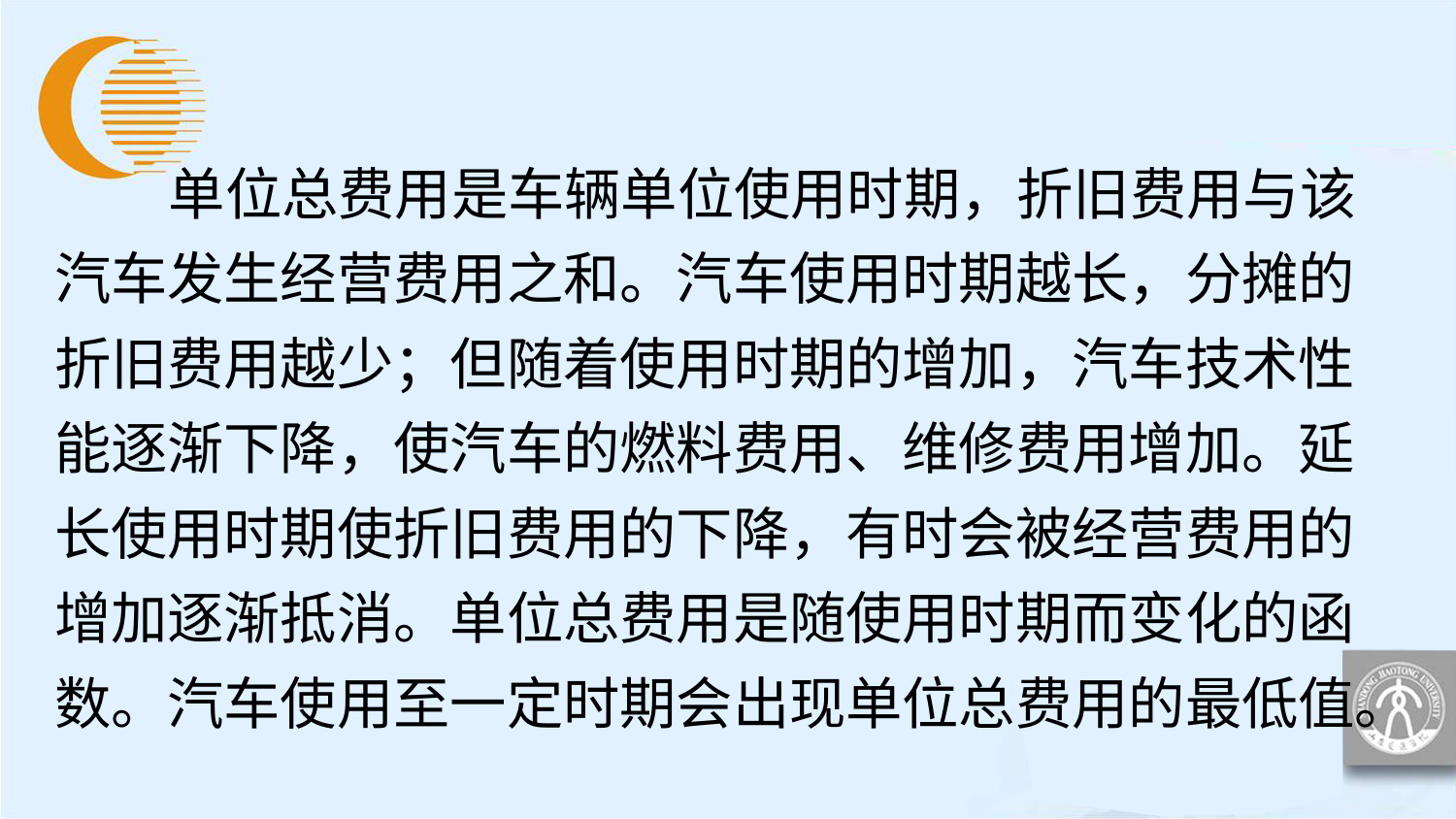

单位总费用是车辆单位使用时期，折旧费用与该汽车发生经营费用之和。汽车使用时期越长，分摊的折旧费用越少；但随着使用时期的增加，汽车技术性能逐渐下降，使汽车的燃料费用、维修费用增加。延长使用时期使折旧费用的下降，有时会被经营费用的增加逐渐抵消。单位总费用是随使用时期而变化的函数。汽车使用至一定时期会出现单位总费用的最低值。